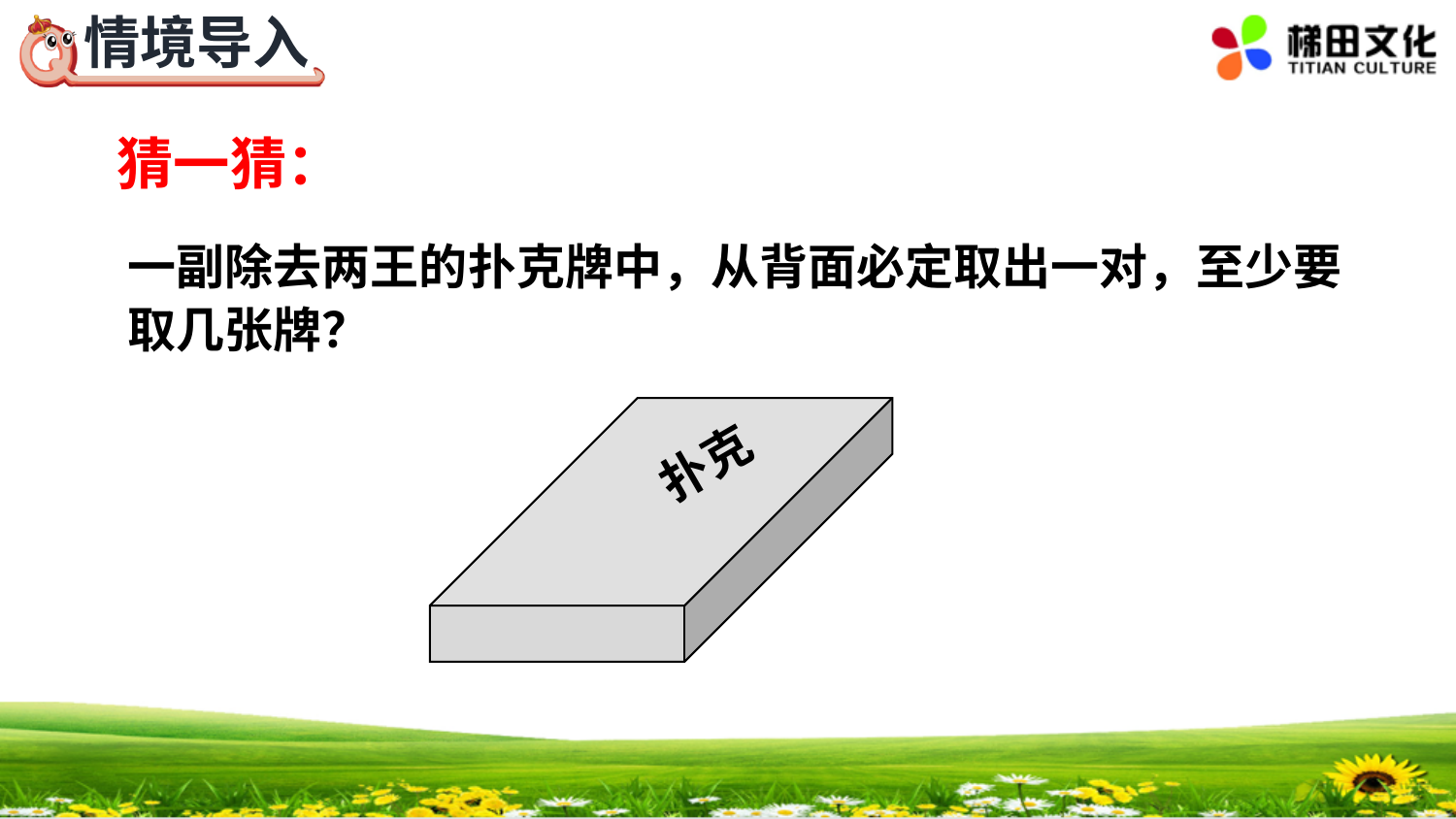

猜一猜：
一副除去两王的扑克牌中，从背面必定取出一对，至少要取几张牌？

扑克